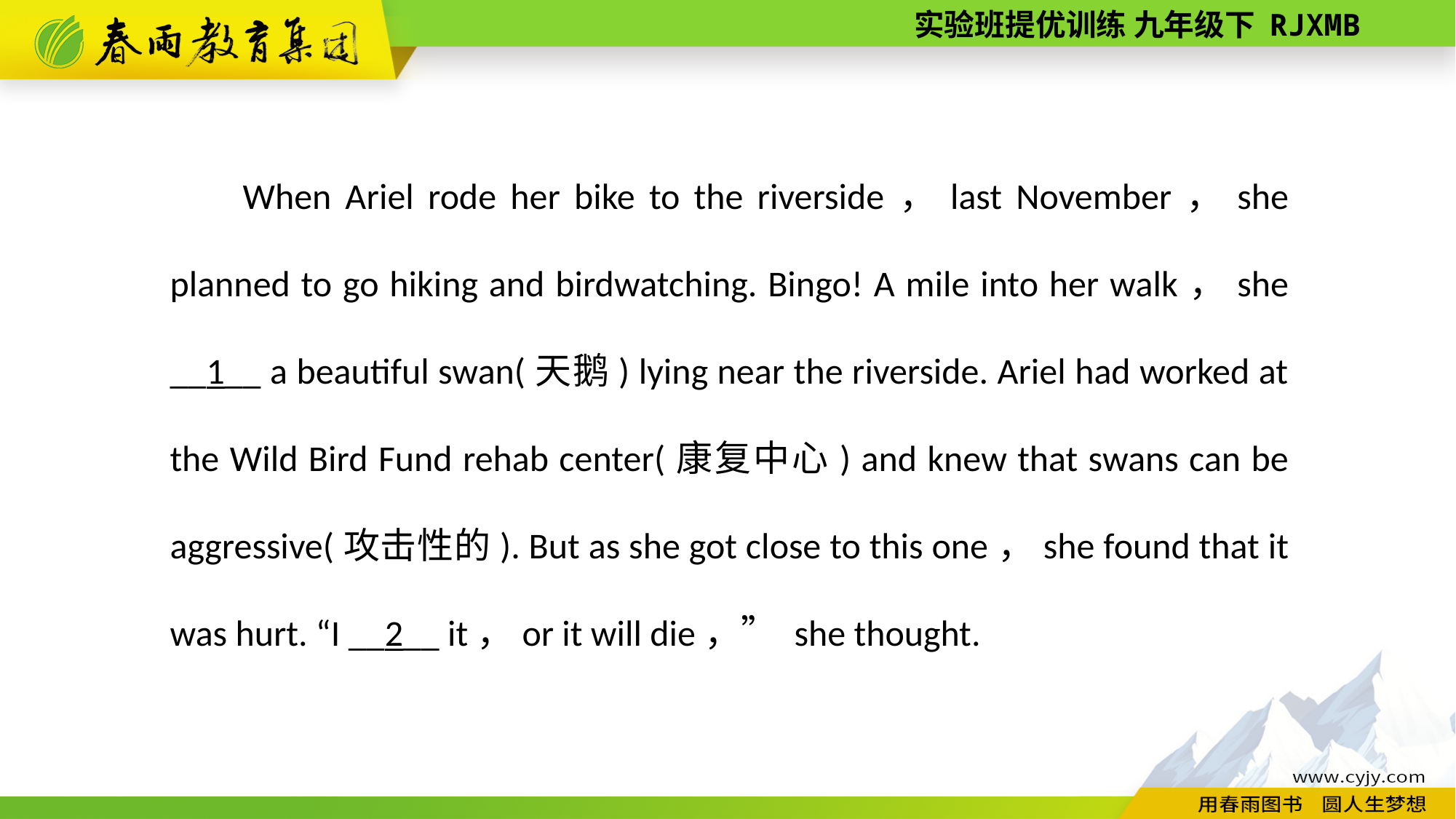

When Ariel rode her bike to the riverside，last November，she planned to go hiking and bird­watching. Bingo! A mile into her walk，she __1__ a beautiful swan(天鹅) lying near the riverside. Ariel had worked at the Wild Bird Fund rehab center(康复中心) and knew that swans can be aggressive(攻击性的). But as she got close to this one，she found that it was hurt. “I __2__ it，or it will die，” she thought.